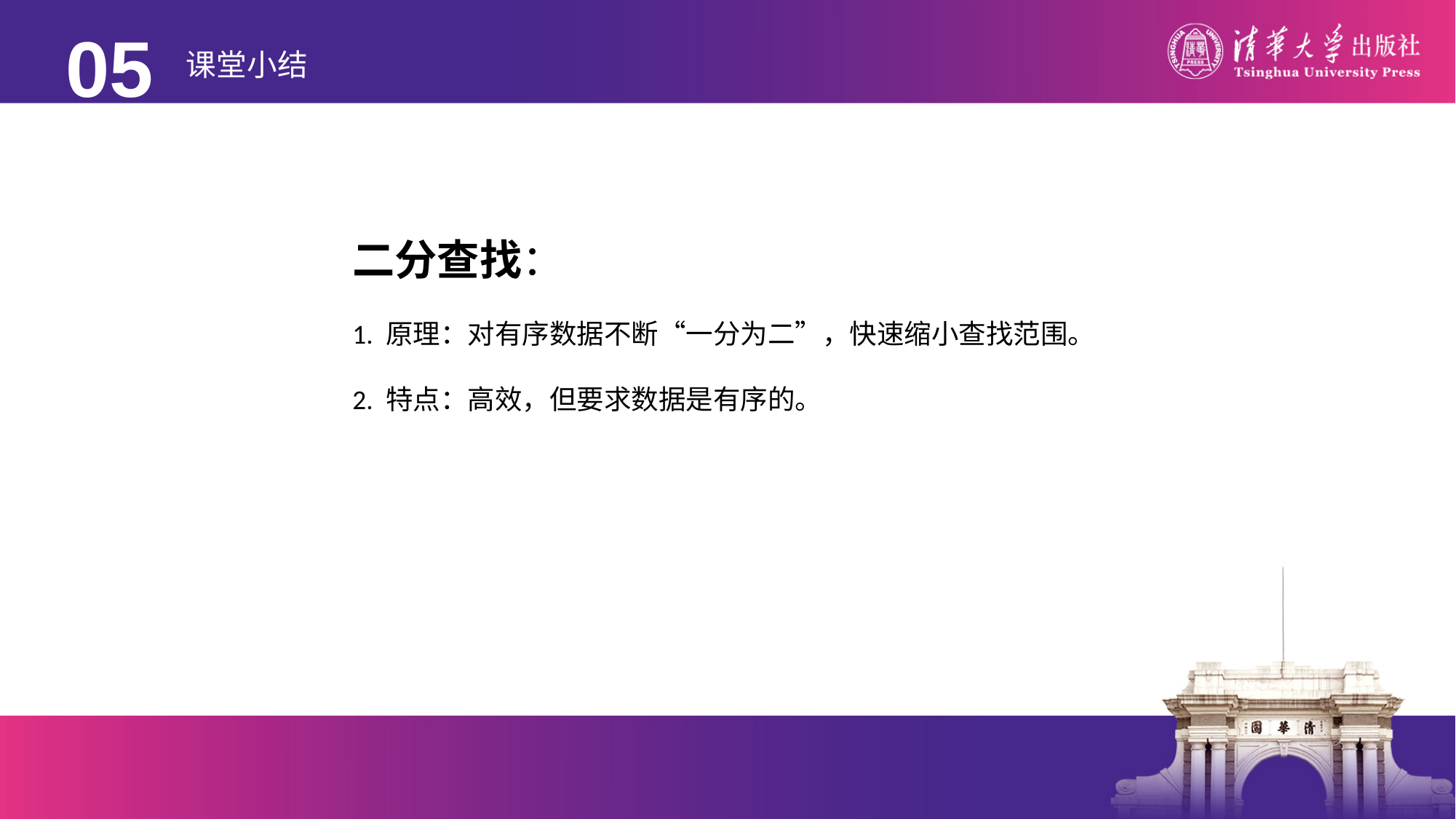

05
# 课堂小结
二分查找：

1. 原理：对有序数据不断“一分为二”，快速缩小查找范围。

2. 特点：高效，但要求数据是有序的。